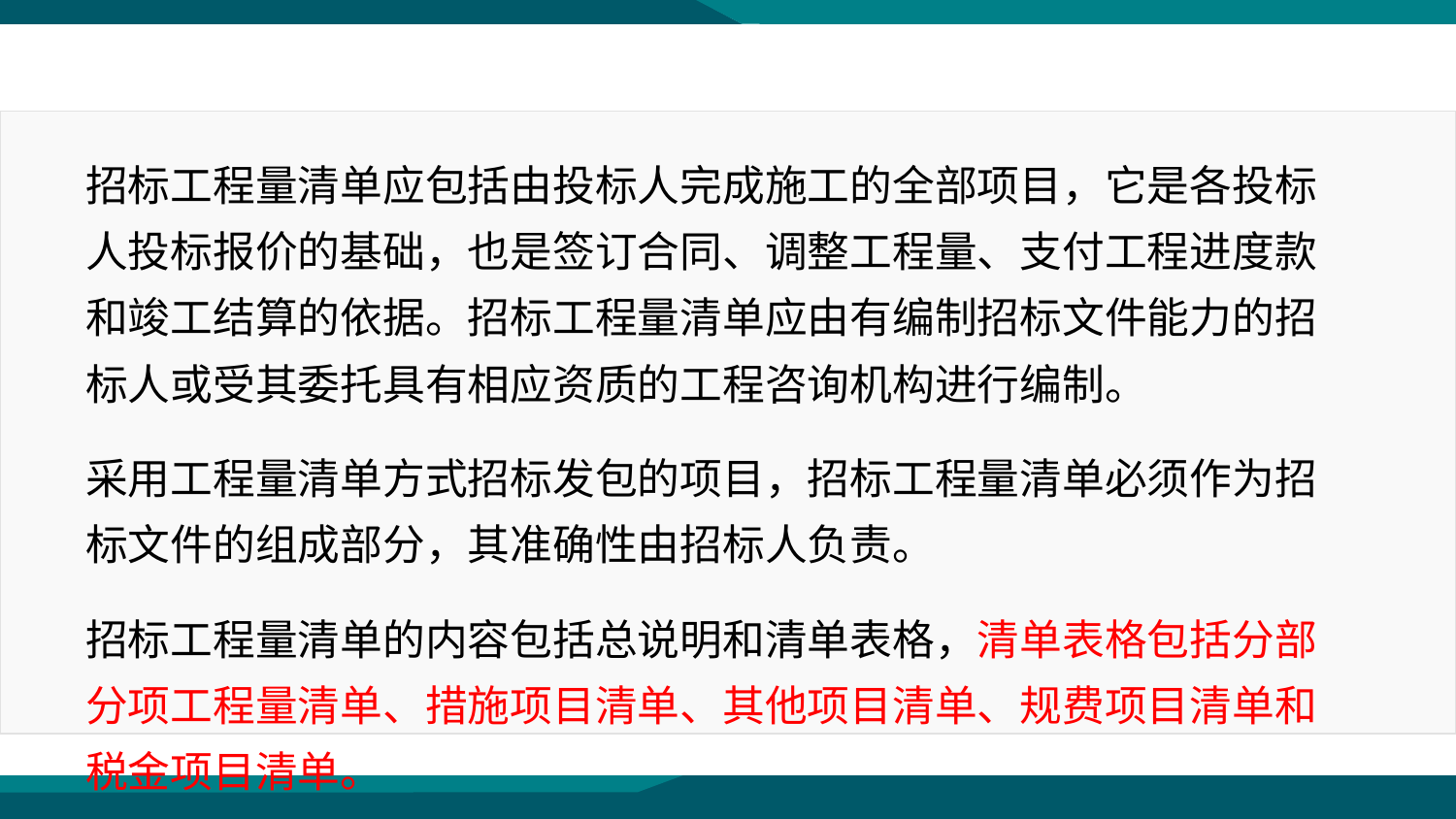

招标工程量清单应包括由投标人完成施工的全部项目，它是各投标人投标报价的基础，也是签订合同、调整工程量、支付工程进度款和竣工结算的依据。招标工程量清单应由有编制招标文件能力的招标人或受其委托具有相应资质的工程咨询机构进行编制。

采用工程量清单方式招标发包的项目，招标工程量清单必须作为招标文件的组成部分，其准确性由招标人负责。

招标工程量清单的内容包括总说明和清单表格，清单表格包括分部
分项工程量清单、措施项目清单、其他项目清单、规费项目清单和税金项目清单。